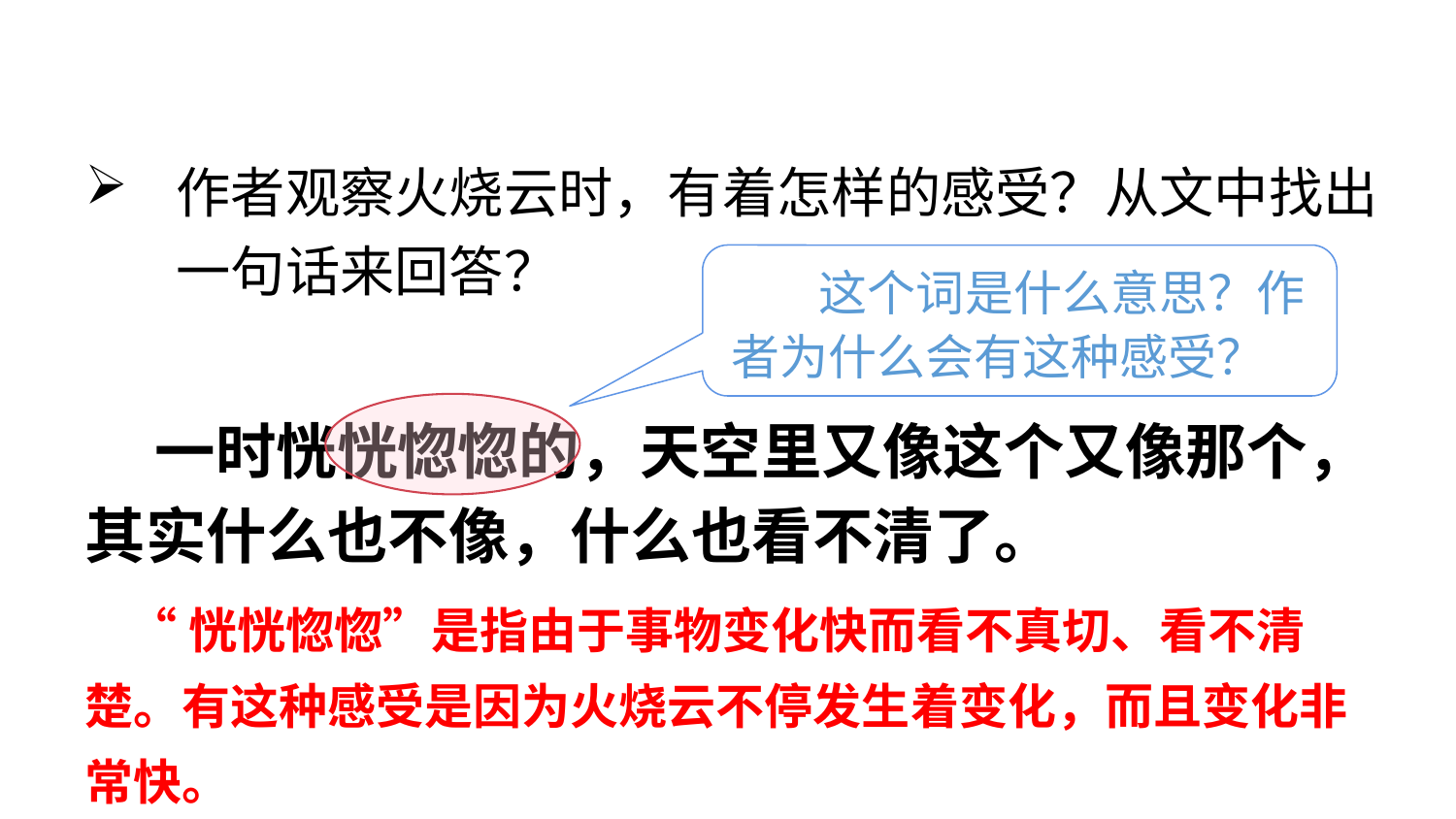

作者观察火烧云时，有着怎样的感受？从文中找出一句话来回答？
       这个词是什么意思？作者为什么会有这种感受？

    一时恍恍惚惚的，天空里又像这个又像那个，其实什么也不像，什么也看不清了。
    “恍恍惚惚”是指由于事物变化快而看不真切、看不清楚。有这种感受是因为火烧云不停发生着变化，而且变化非常快。